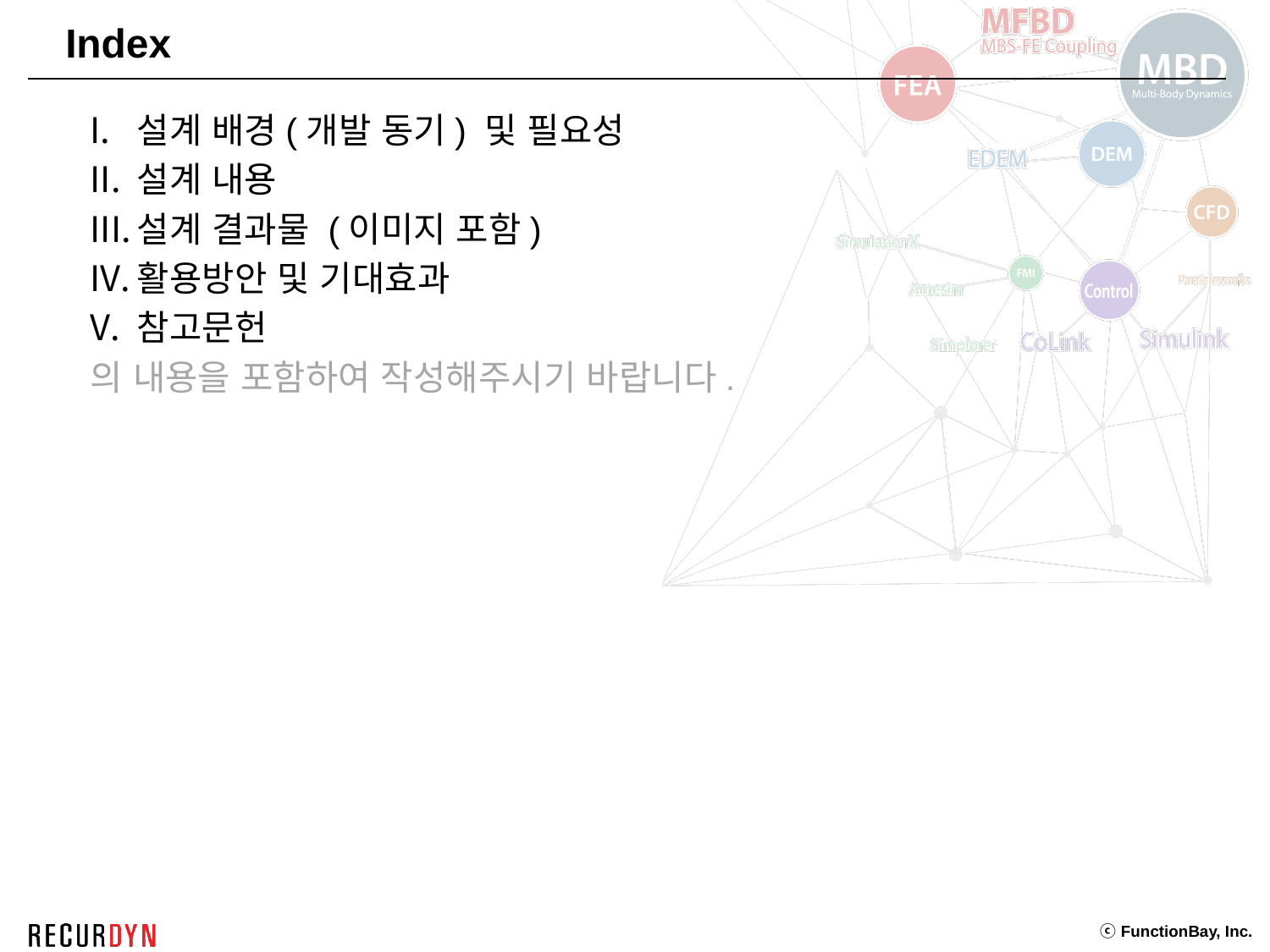

설계 배경(개발 동기) 및 필요성
설계 내용
설계 결과물 (이미지 포함)
활용방안 및 기대효과
참고문헌
의 내용을 포함하여 작성해주시기 바랍니다.